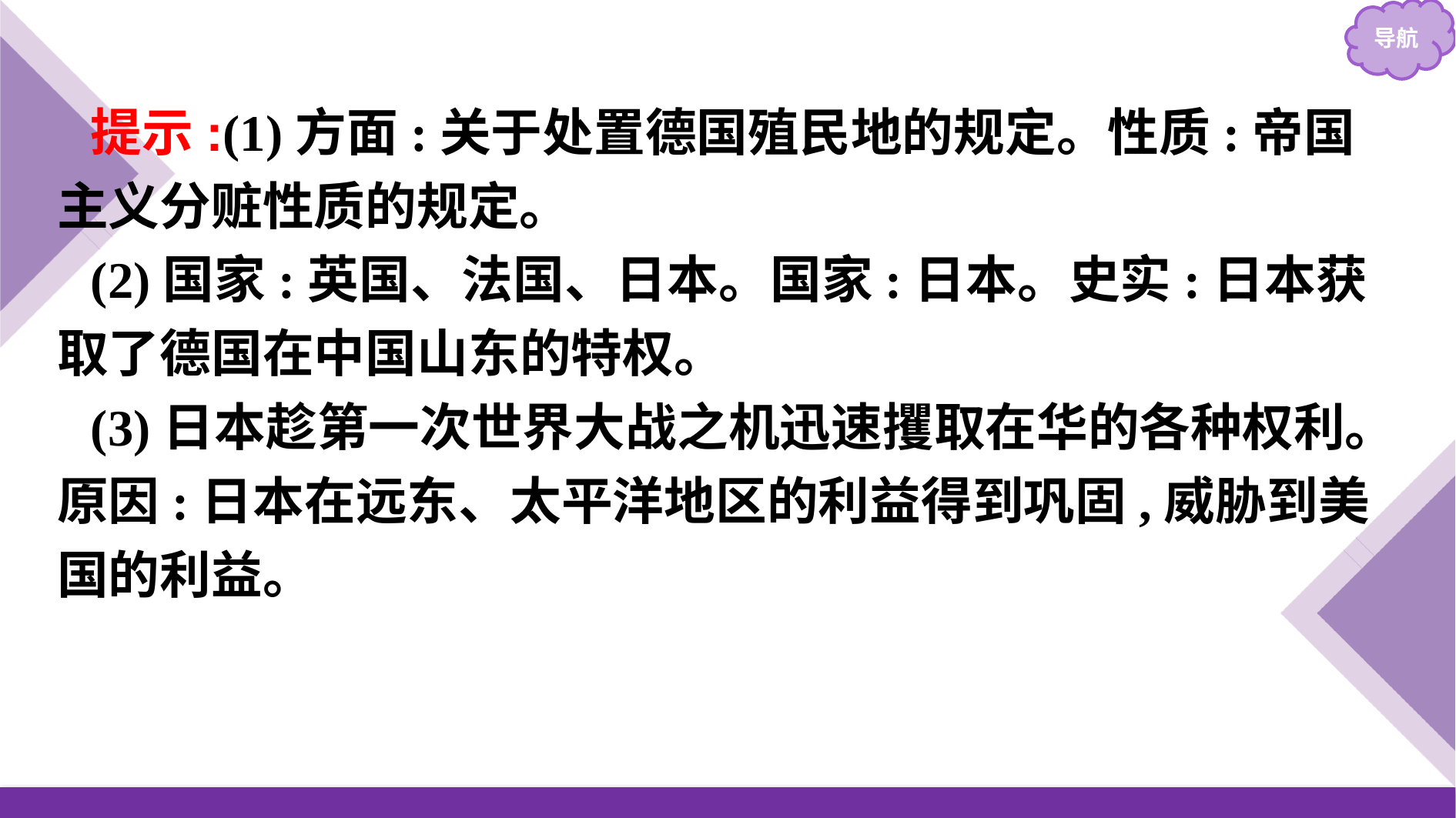

提示:(1)方面:关于处置德国殖民地的规定。性质:帝国主义分赃性质的规定。
(2)国家:英国、法国、日本。国家:日本。史实:日本获取了德国在中国山东的特权。
(3)日本趁第一次世界大战之机迅速攫取在华的各种权利。原因:日本在远东、太平洋地区的利益得到巩固,威胁到美国的利益。